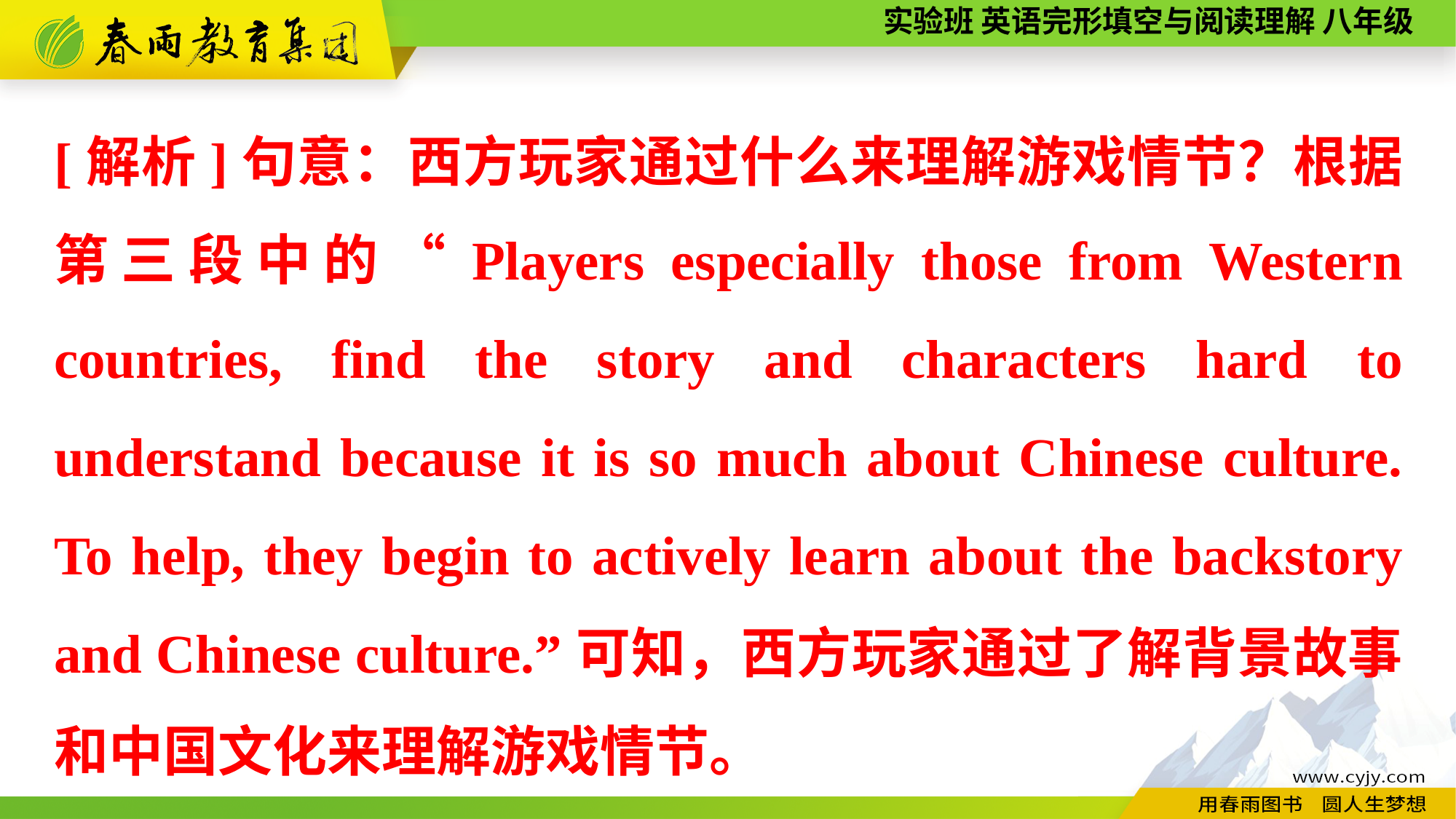

[解析]句意：西方玩家通过什么来理解游戏情节？根据第三段中的“Players especially those from Western countries, find the story and characters hard to understand because it is so much about Chinese culture. To help, they begin to actively learn about the backstory and Chinese culture.”可知，西方玩家通过了解背景故事和中国文化来理解游戏情节。